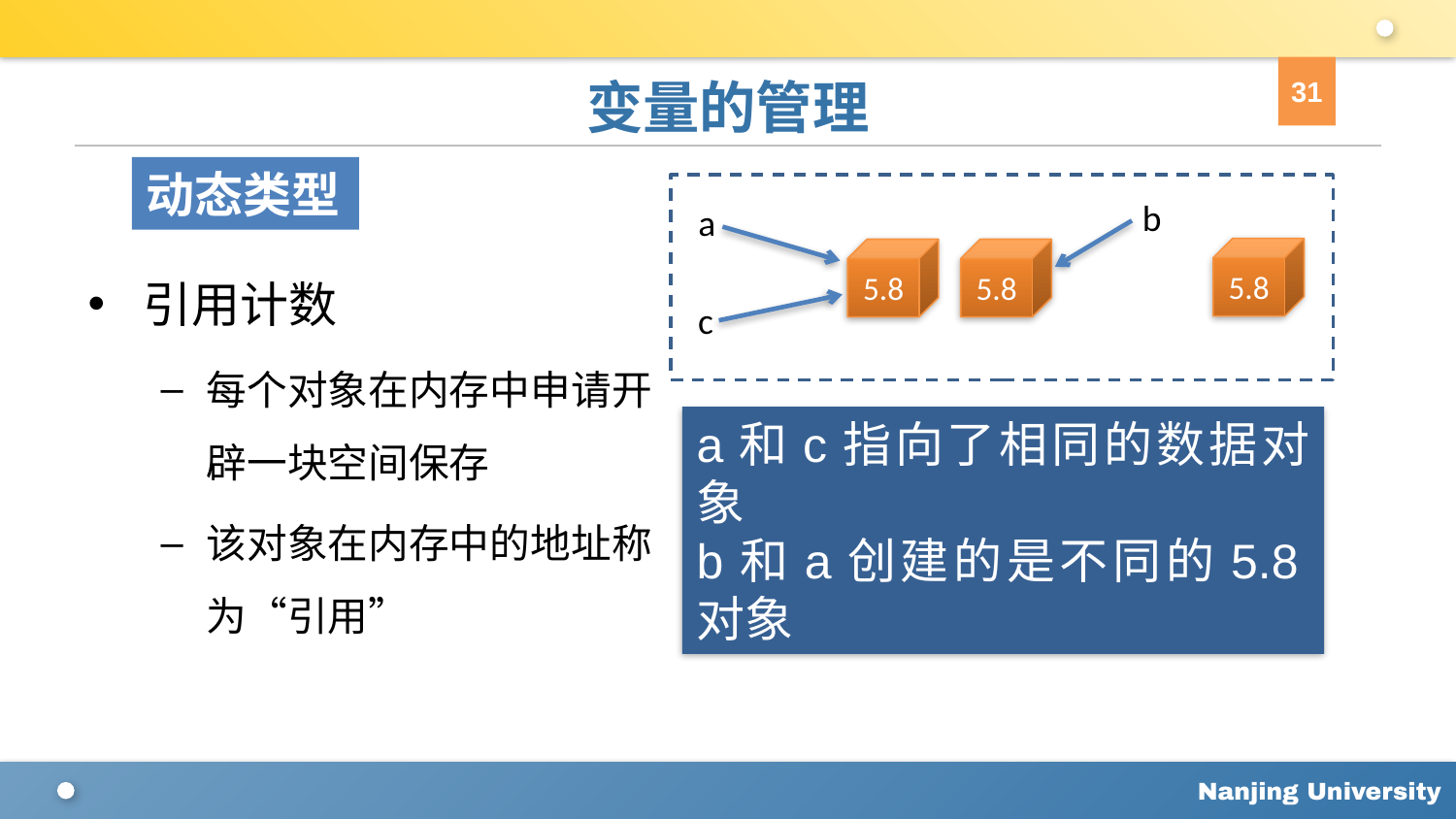

31
# 变量的管理
动态类型

b
a
5.8
5.8
5.8
c
引用计数
每个对象在内存中申请开辟一块空间保存
该对象在内存中的地址称为“引用”
a和c指向了相同的数据对象
b和a创建的是不同的5.8对象